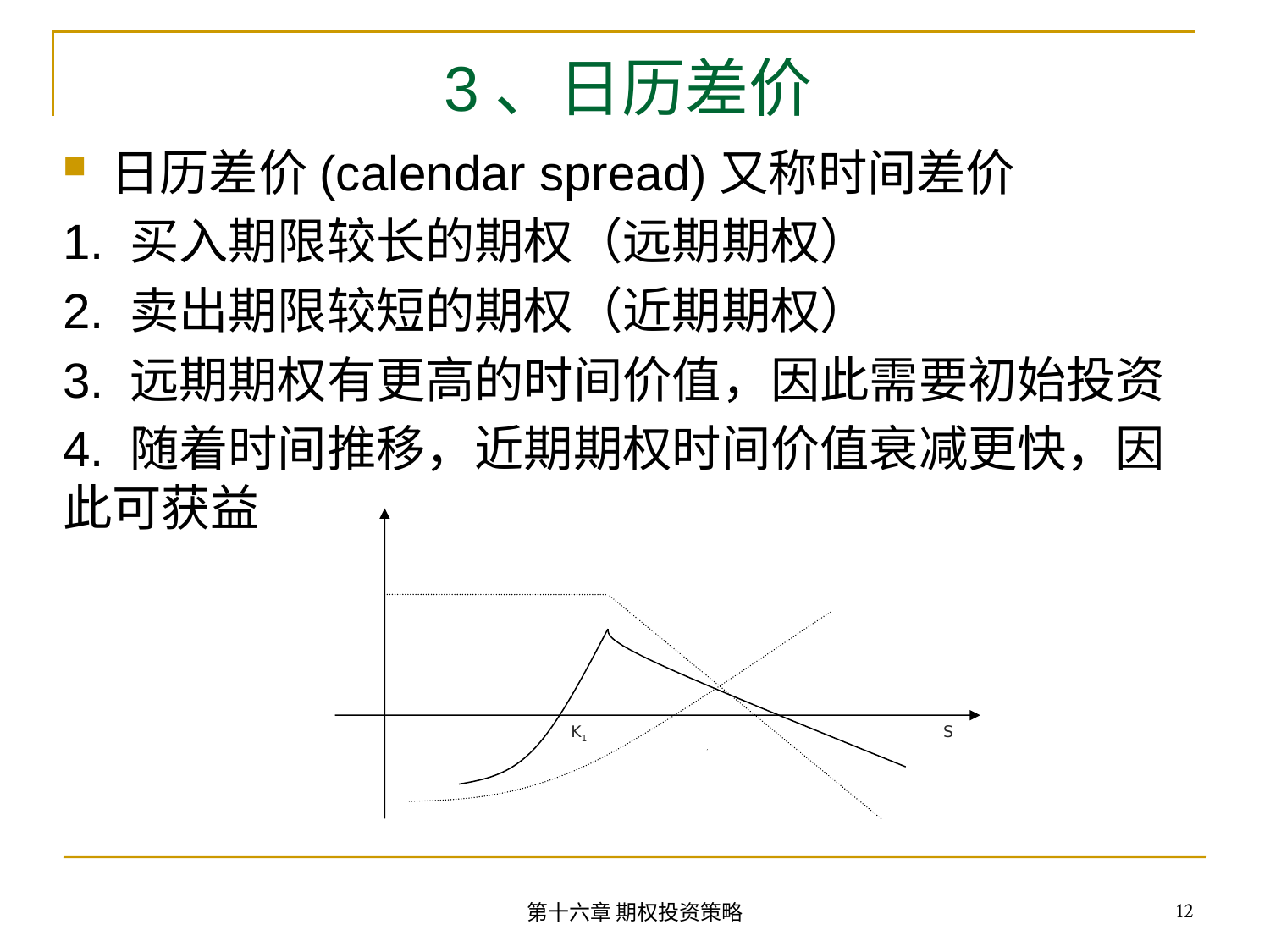

# 3、日历差价
日历差价(calendar spread)又称时间差价
1. 买入期限较长的期权（远期期权）
2. 卖出期限较短的期权（近期期权）
3. 远期期权有更高的时间价值，因此需要初始投资
4. 随着时间推移，近期期权时间价值衰减更快，因此可获益

K1
S
12
第十六章 期权投资策略